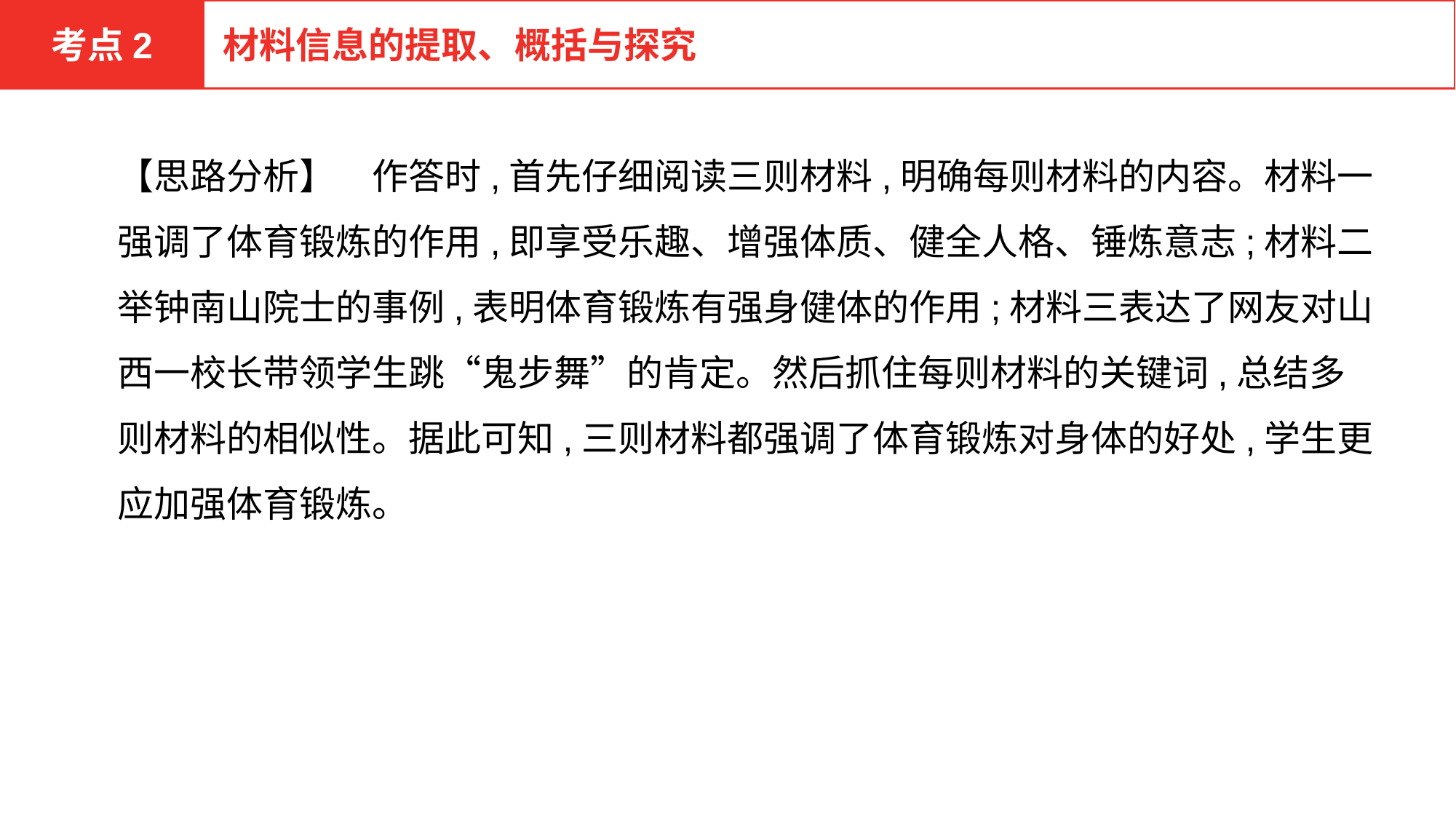

考点2
材料信息的提取、概括与探究
【思路分析】　作答时,首先仔细阅读三则材料,明确每则材料的内容。材料一强调了体育锻炼的作用,即享受乐趣、增强体质、健全人格、锤炼意志;材料二举钟南山院士的事例,表明体育锻炼有强身健体的作用;材料三表达了网友对山西一校长带领学生跳“鬼步舞”的肯定。然后抓住每则材料的关键词,总结多则材料的相似性。据此可知,三则材料都强调了体育锻炼对身体的好处,学生更应加强体育锻炼。